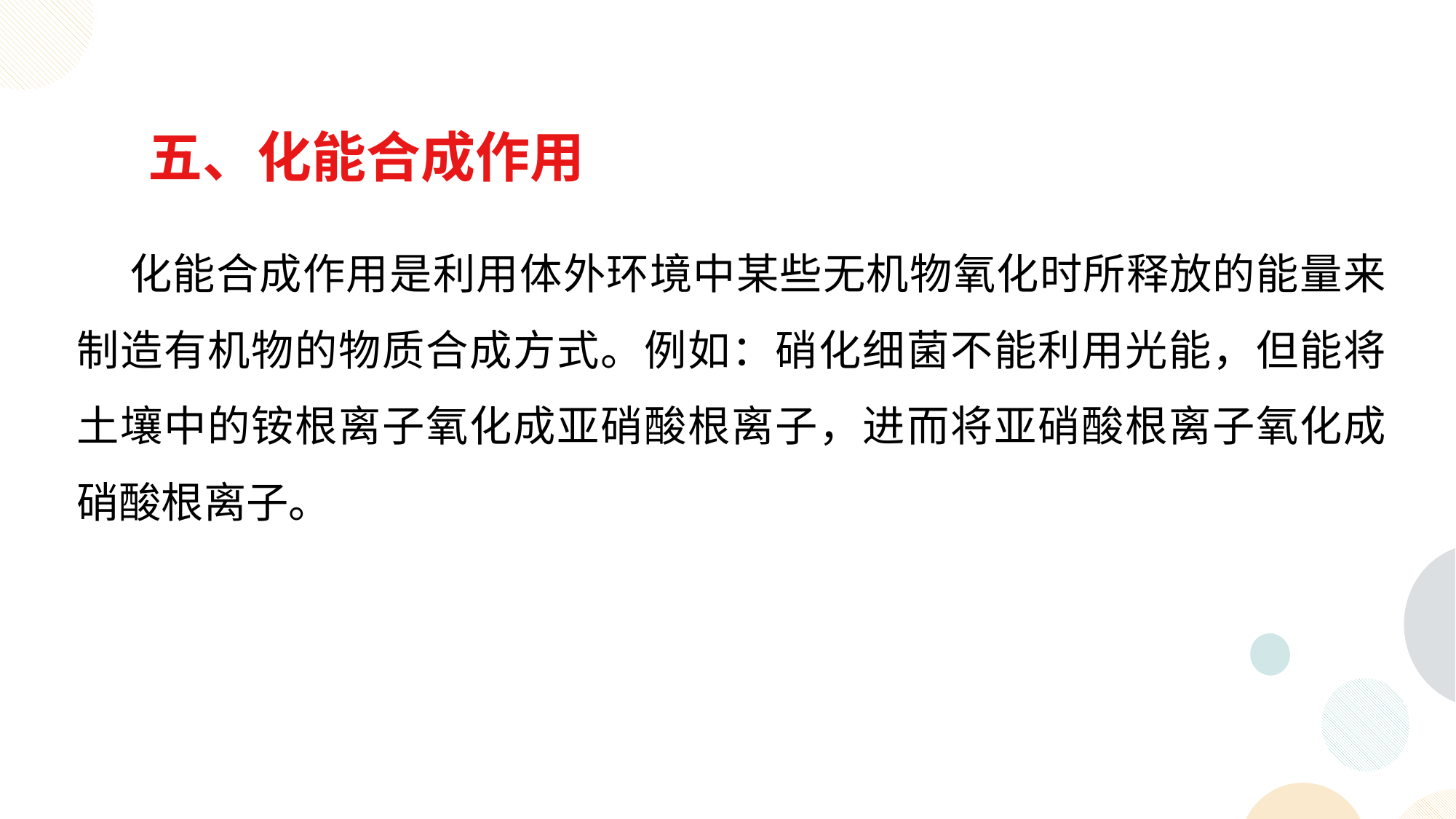

五、化能合成作用
    化能合成作用是利用体外环境中某些无机物氧化时所释放的能量来制造有机物的物质合成方式。例如：硝化细菌不能利用光能，但能将土壤中的铵根离子氧化成亚硝酸根离子，进而将亚硝酸根离子氧化成硝酸根离子。